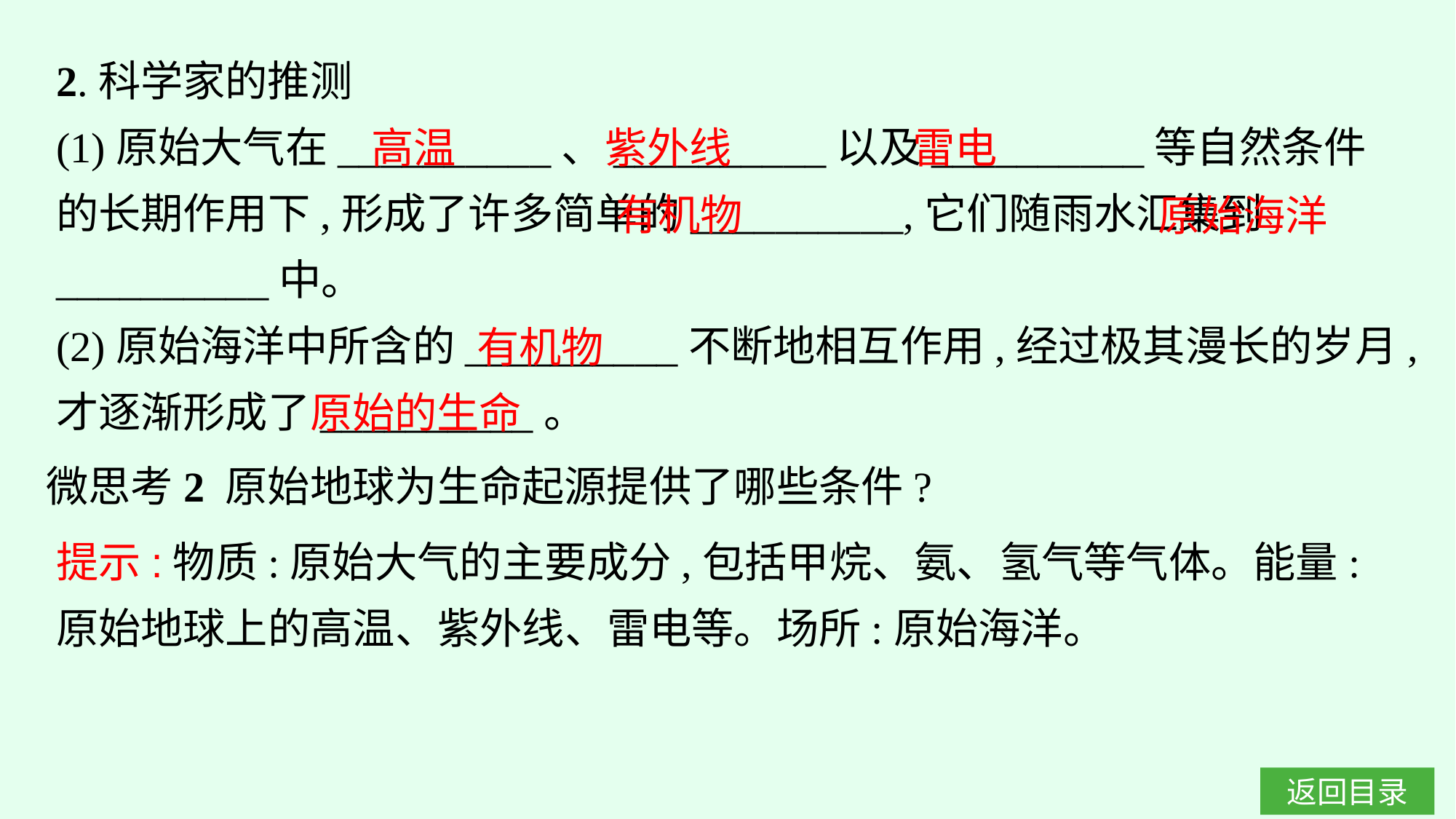

2.科学家的推测
(1)原始大气在__________、__________以及__________等自然条件的长期作用下,形成了许多简单的__________,它们随雨水汇集到__________中。
(2)原始海洋中所含的__________不断地相互作用,经过极其漫长的岁月,才逐渐形成了__________。
紫外线
雷电
高温
有机物
原始海洋
有机物
原始的生命
微思考2 原始地球为生命起源提供了哪些条件?
提示:物质:原始大气的主要成分,包括甲烷、氨、氢气等气体。能量:原始地球上的高温、紫外线、雷电等。场所:原始海洋。